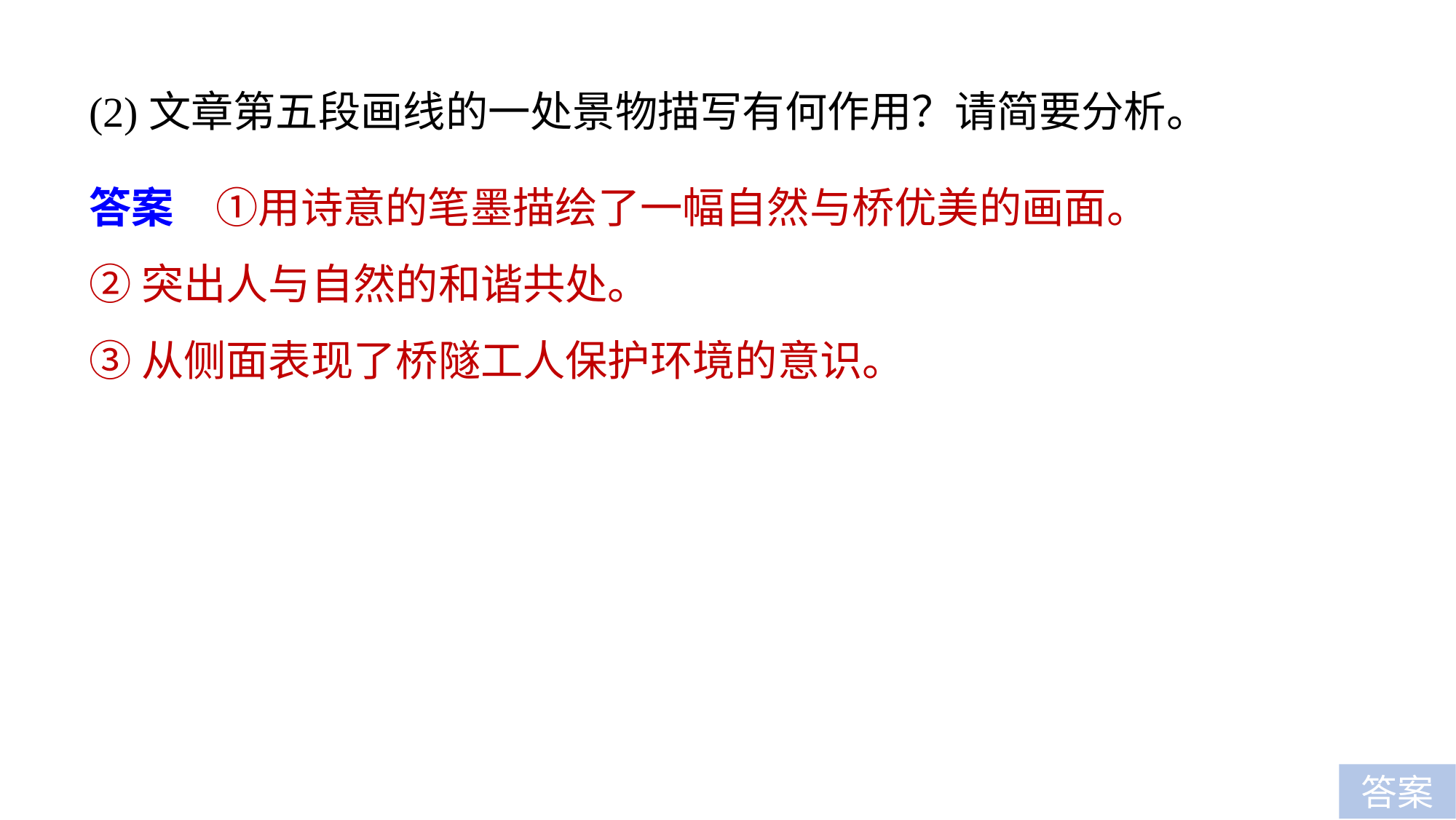

(2)文章第五段画线的一处景物描写有何作用？请简要分析。
答案　①用诗意的笔墨描绘了一幅自然与桥优美的画面。
②突出人与自然的和谐共处。
③从侧面表现了桥隧工人保护环境的意识。
答案